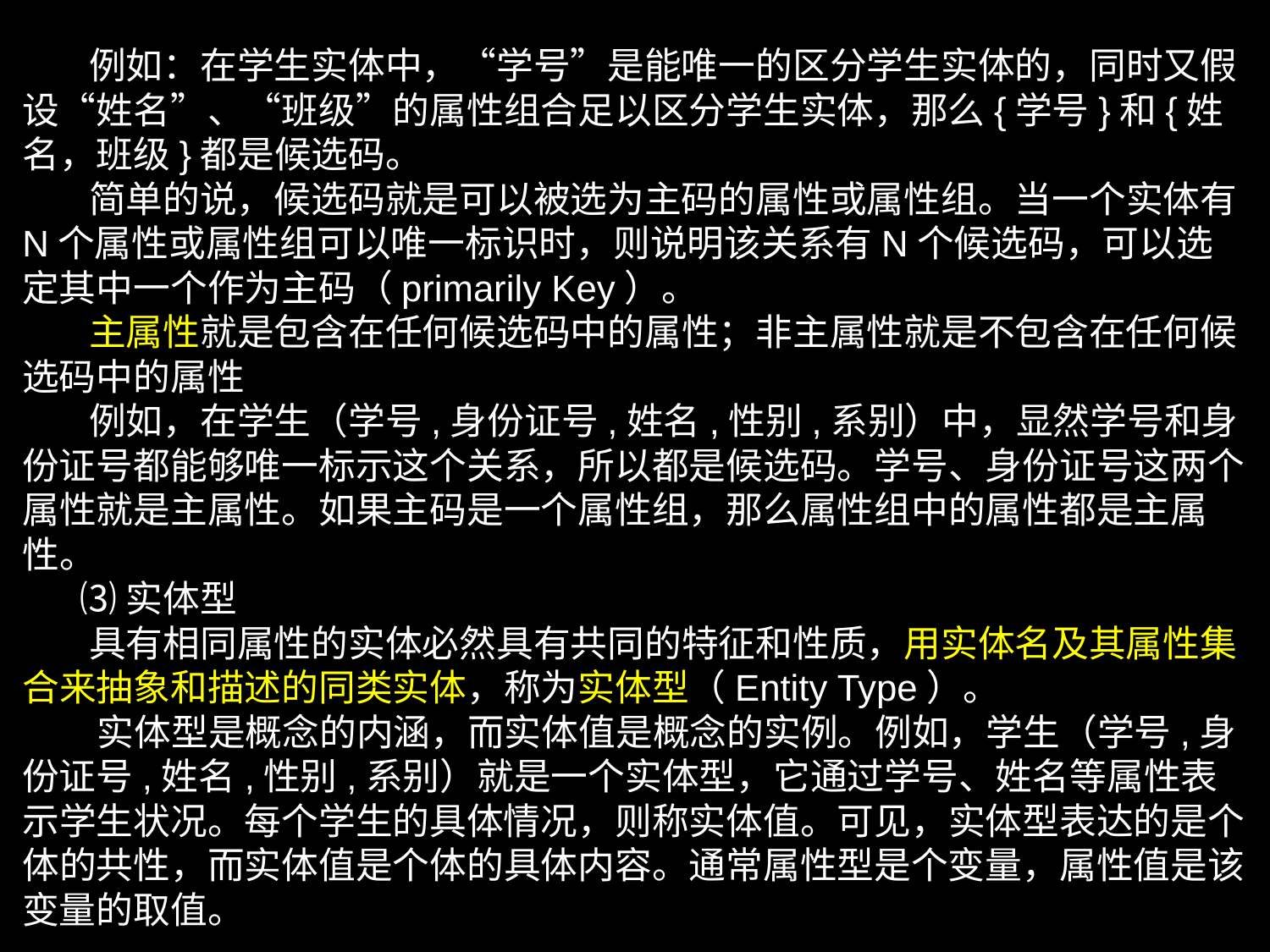

例如：在学生实体中，“学号”是能唯一的区分学生实体的，同时又假设“姓名”、“班级”的属性组合足以区分学生实体，那么{学号}和{姓名，班级}都是候选码。
       简单的说，候选码就是可以被选为主码的属性或属性组。当一个实体有N个属性或属性组可以唯一标识时，则说明该关系有N个候选码，可以选定其中一个作为主码（primarily Key）。
       主属性就是包含在任何候选码中的属性；非主属性就是不包含在任何候选码中的属性
       例如，在学生（学号,身份证号,姓名,性别,系别）中，显然学号和身份证号都能够唯一标示这个关系，所以都是候选码。学号、身份证号这两个属性就是主属性。如果主码是一个属性组，那么属性组中的属性都是主属性。
       ⑶实体型
       具有相同属性的实体必然具有共同的特征和性质，用实体名及其属性集合来抽象和描述的同类实体，称为实体型（Entity Type）。
        实体型是概念的内涵，而实体值是概念的实例。例如，学生（学号,身份证号,姓名,性别,系别）就是一个实体型，它通过学号、姓名等属性表示学生状况。每个学生的具体情况，则称实体值。可见，实体型表达的是个体的共性，而实体值是个体的具体内容。通常属性型是个变量，属性值是该变量的取值。